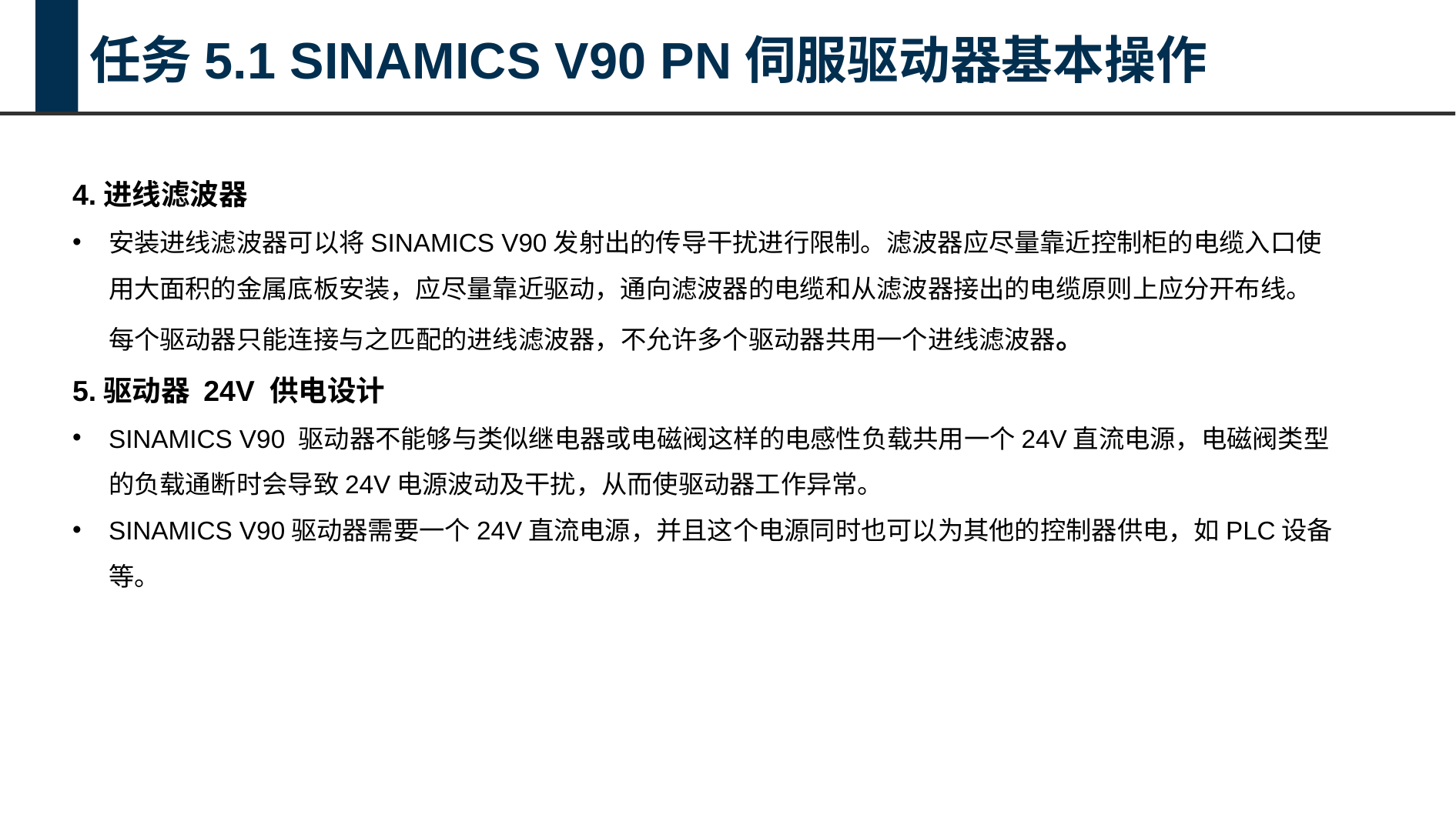

任务5.1 SINAMICS V90 PN伺服驱动器基本操作
4.进线滤波器
安装进线滤波器可以将SINAMICS V90发射出的传导干扰进行限制。滤波器应尽量靠近控制柜的电缆入口使用大面积的金属底板安装，应尽量靠近驱动，通向滤波器的电缆和从滤波器接出的电缆原则上应分开布线。每个驱动器只能连接与之匹配的进线滤波器，不允许多个驱动器共用一个进线滤波器。
5.驱动器 24V 供电设计
SINAMICS V90 驱动器不能够与类似继电器或电磁阀这样的电感性负载共用一个24V直流电源，电磁阀类型的负载通断时会导致24V电源波动及干扰，从而使驱动器工作异常。
SINAMICS V90驱动器需要一个24V直流电源，并且这个电源同时也可以为其他的控制器供电，如PLC设备等。